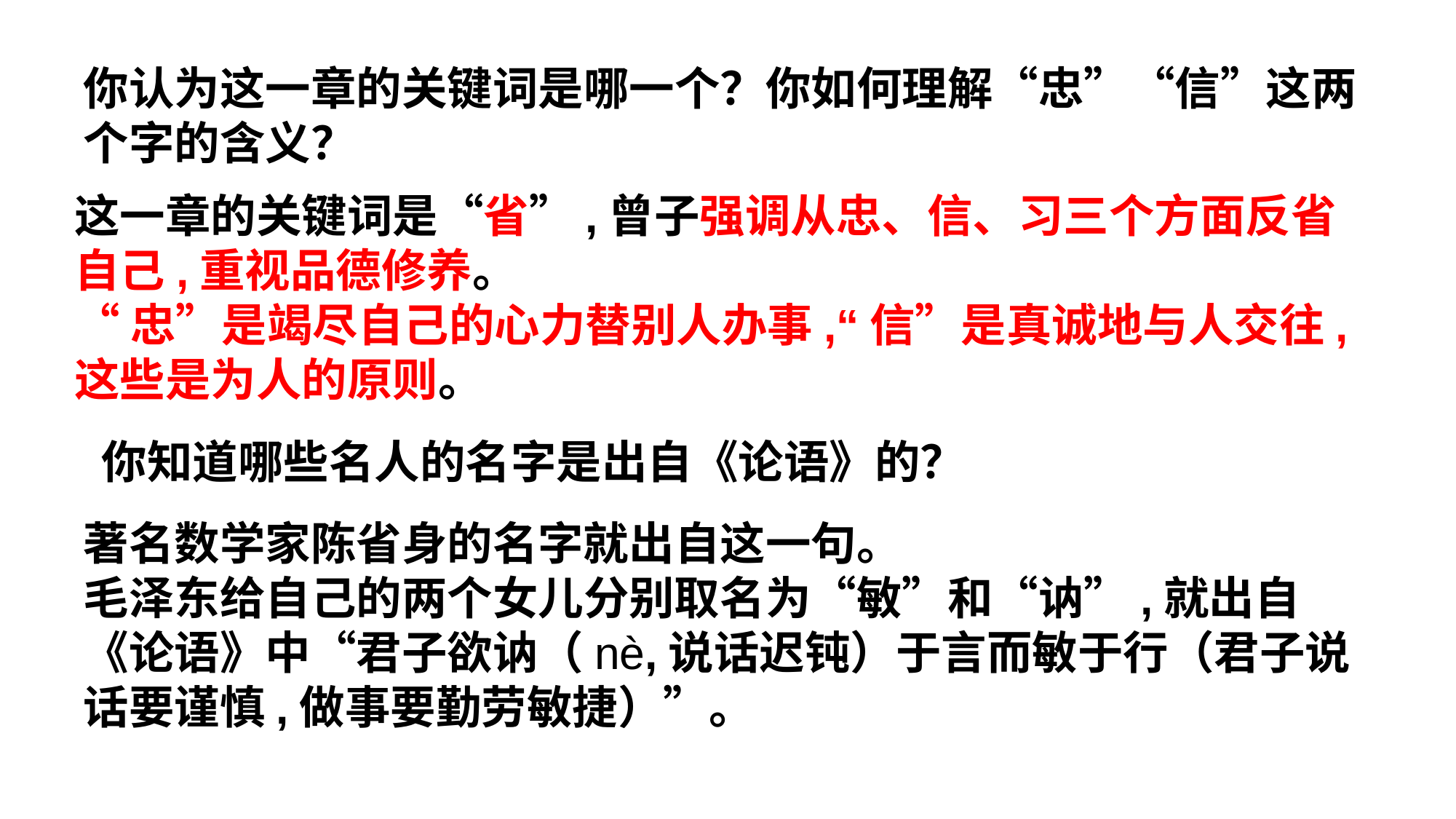

你认为这一章的关键词是哪一个？你如何理解“忠”“信”这两个字的含义？
这一章的关键词是“省”,曾子强调从忠、信、习三个方面反省自己,重视品德修养。
“忠”是竭尽自己的心力替别人办事,“信”是真诚地与人交往,这些是为人的原则。

你知道哪些名人的名字是出自《论语》的？
著名数学家陈省身的名字就出自这一句。
毛泽东给自己的两个女儿分别取名为“敏”和“讷”,就出自《论语》中“君子欲讷（nè,说话迟钝）于言而敏于行（君子说话要谨慎,做事要勤劳敏捷）”。